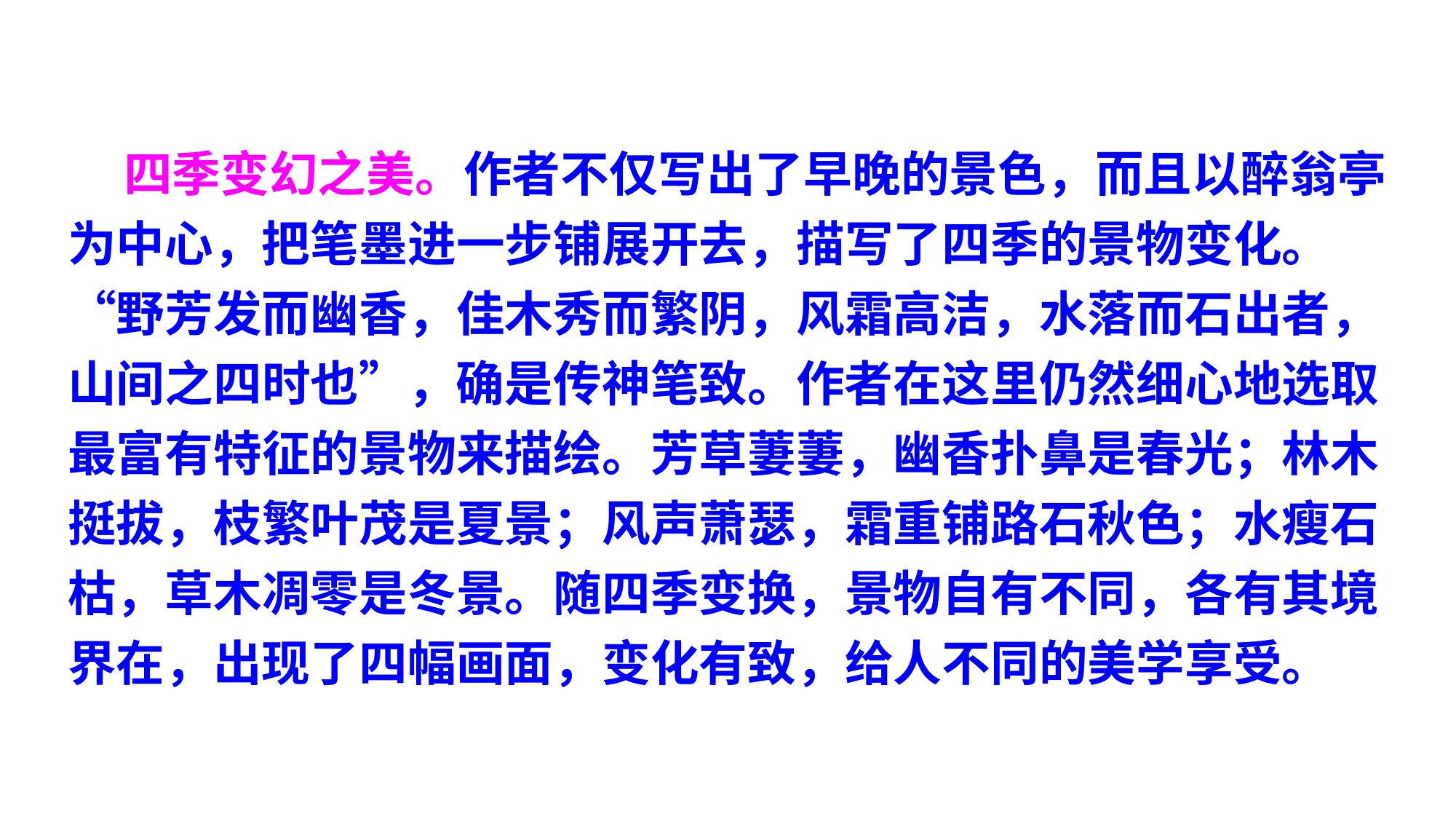

四季变幻之美。作者不仅写出了早晚的景色，而且以醉翁亭为中心，把笔墨进一步铺展开去，描写了四季的景物变化。“野芳发而幽香，佳木秀而繁阴，风霜高洁，水落而石出者，山间之四时也”，确是传神笔致。作者在这里仍然细心地选取最富有特征的景物来描绘。芳草萋萋，幽香扑鼻是春光；林木挺拔，枝繁叶茂是夏景；风声萧瑟，霜重铺路石秋色；水瘦石枯，草木凋零是冬景。随四季变换，景物自有不同，各有其境界在，出现了四幅画面，变化有致，给人不同的美学享受。